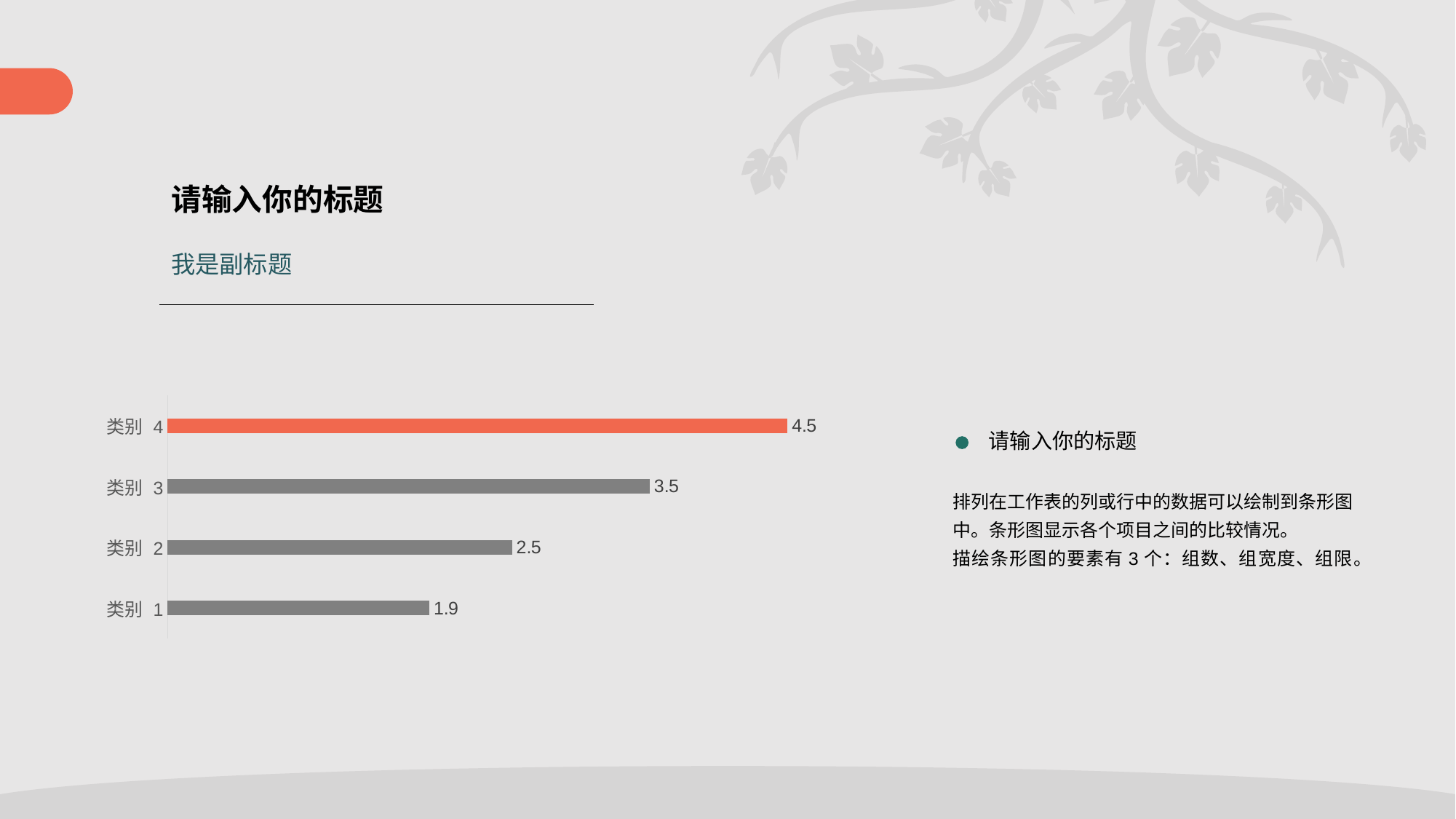

请输入你的标题
我是副标题

### Chart

| Category | 系列 1 |
|---|---|
| 类别 1 | 1.9 |
| 类别 2 | 2.5 |
| 类别 3 | 3.5 |
| 类别 4 | 4.5 |
请输入你的标题

排列在工作表的列或行中的数据可以绘制到条形图中。条形图显示各个项目之间的比较情况。
描绘条形图的要素有3个：组数、组宽度、组限。